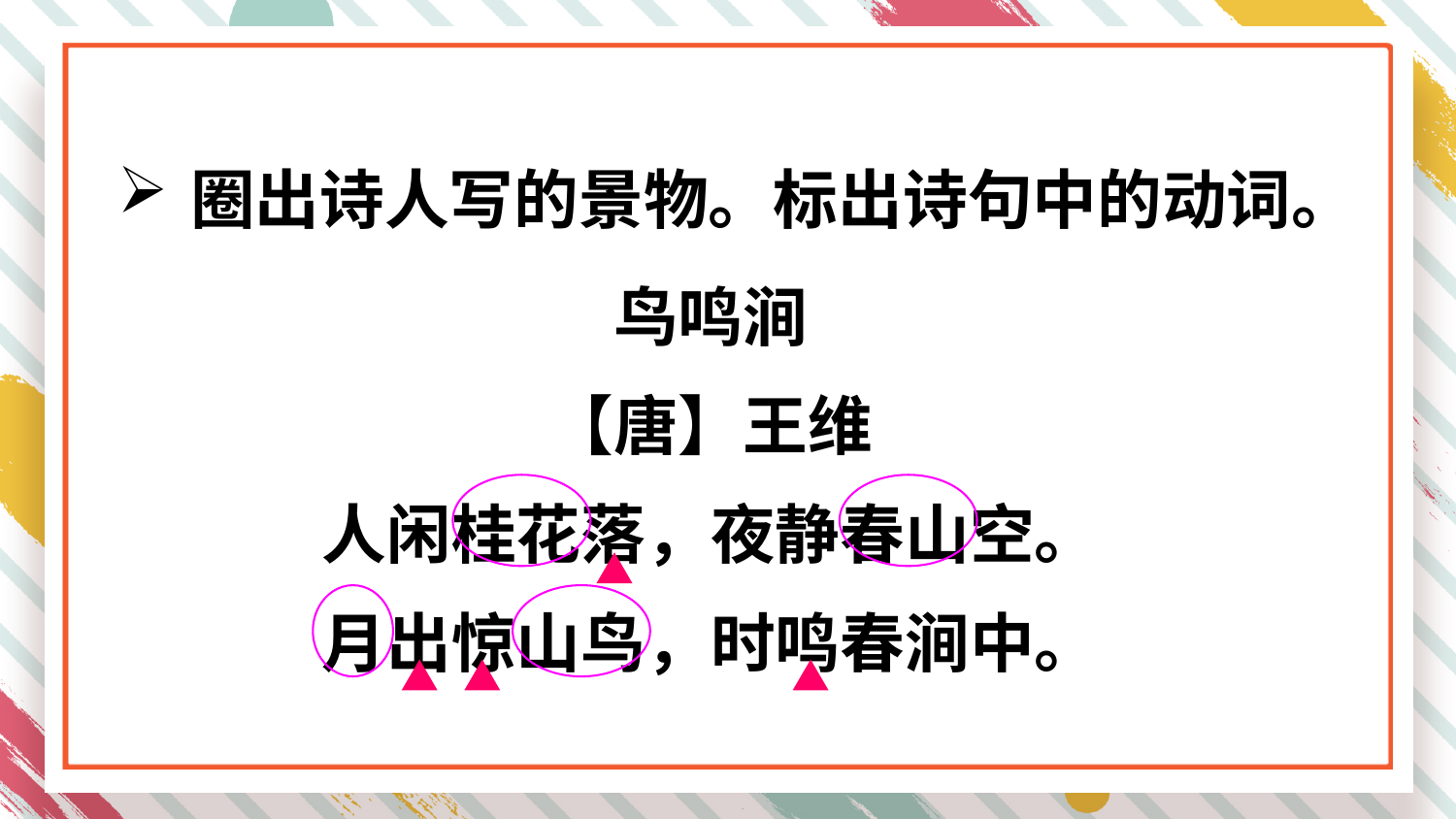

圈出诗人写的景物。标出诗句中的动词。
鸟鸣涧
【唐】王维
人闲桂花落，夜静春山空。
月出惊山鸟，时鸣春涧中。